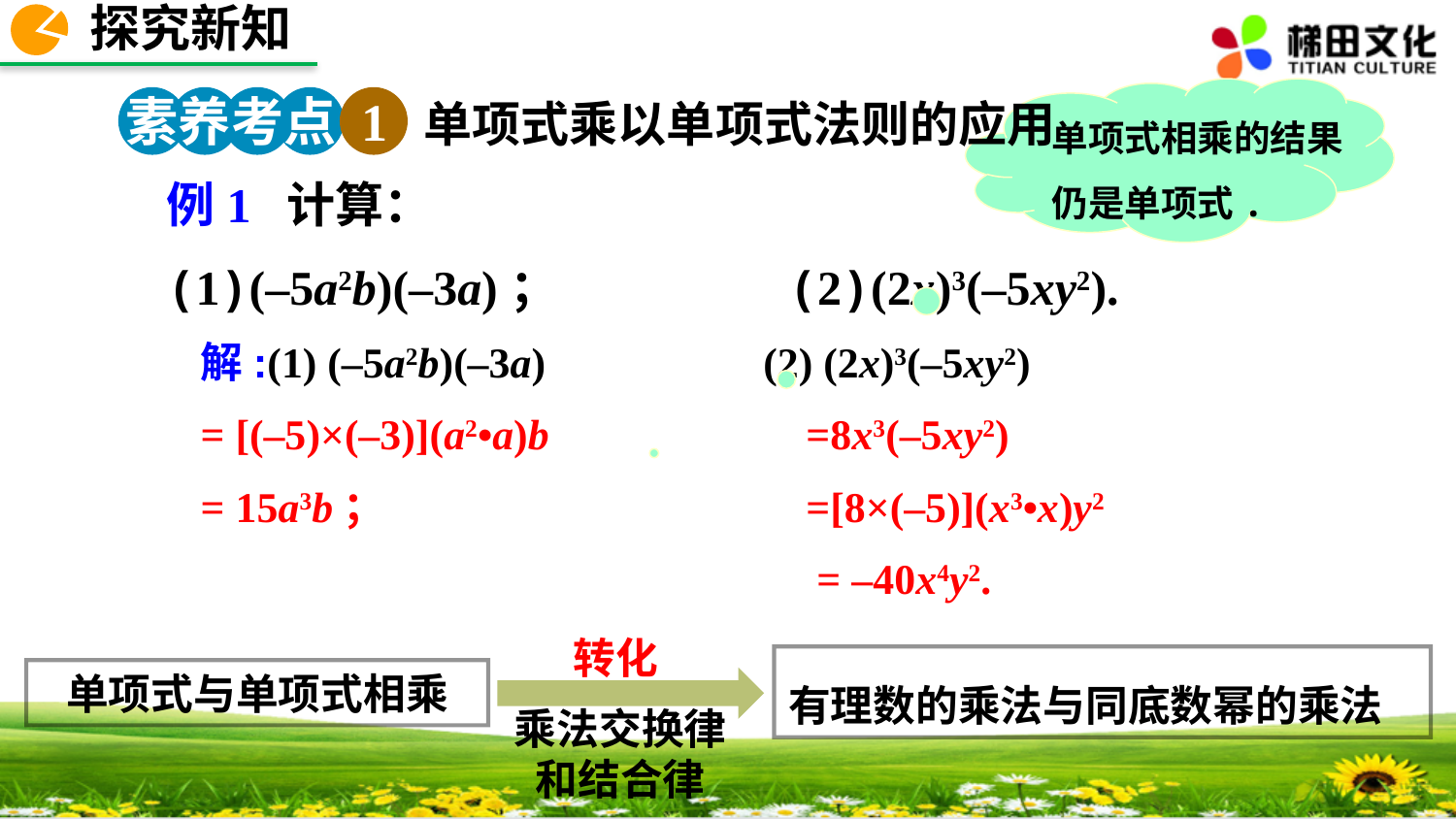

探究新知

单项式相乘的结果仍是单项式.
素养考点 1

单项式乘以单项式法则的应用
例1  计算：
(1)(–5a2b)(–3a)；                    (2)(2x)3(–5xy2).
解:(1) (–5a2b)(–3a)
= [(–5)×(–3)](a2•a)b
= 15a3b；
(2) (2x)3(–5xy2)
    =8x3(–5xy2)
    =[8×(–5)](x3•x)y2
     = –40x4y2.
转化

乘法交换律和结合律
有理数的乘法与同底数幂的乘法
单项式与单项式相乘